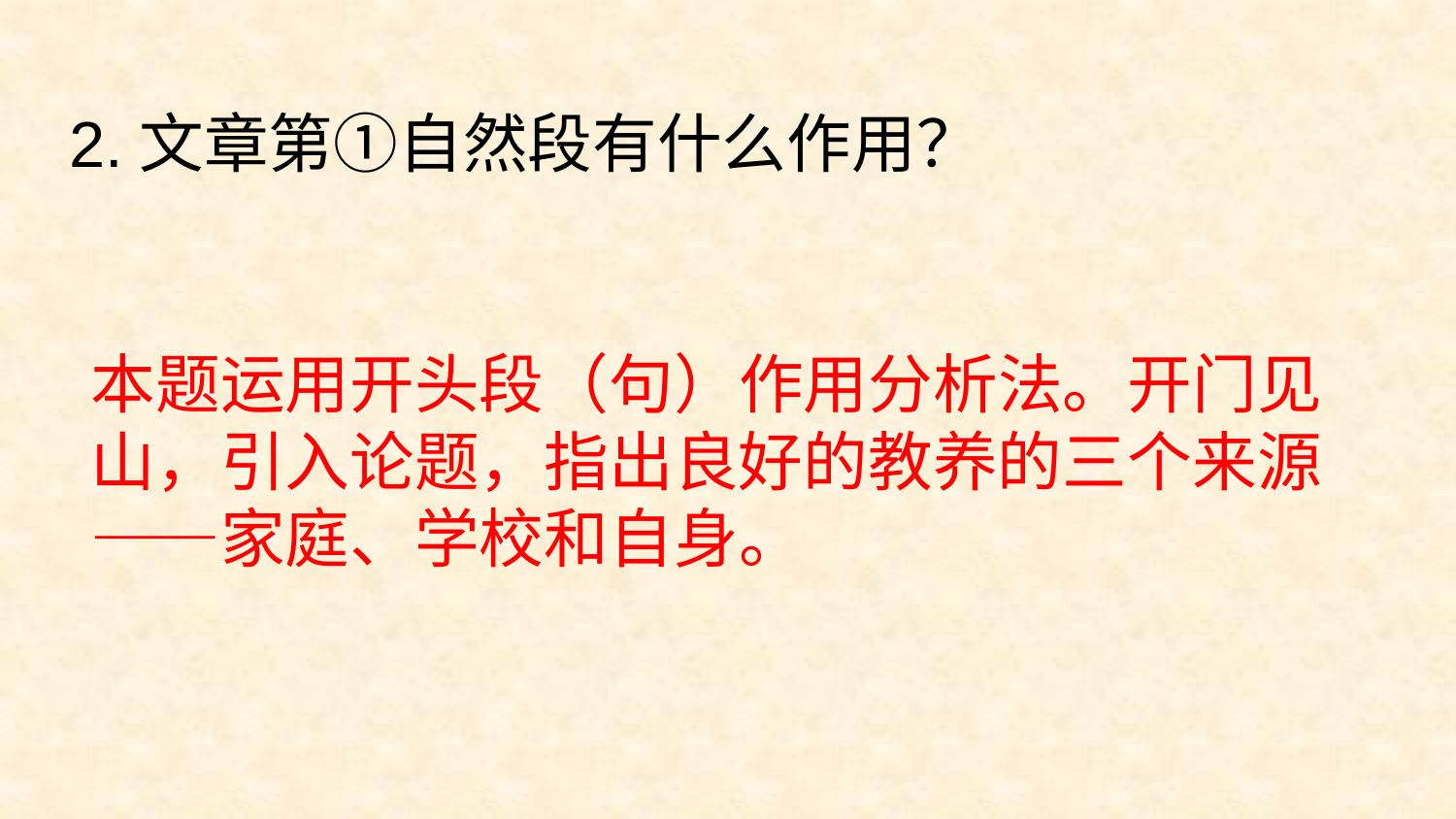

2.文章第①自然段有什么作用？
本题运用开头段（句）作用分析法。开门见山，引入论题，指出良好的教养的三个来源——家庭、学校和自身。